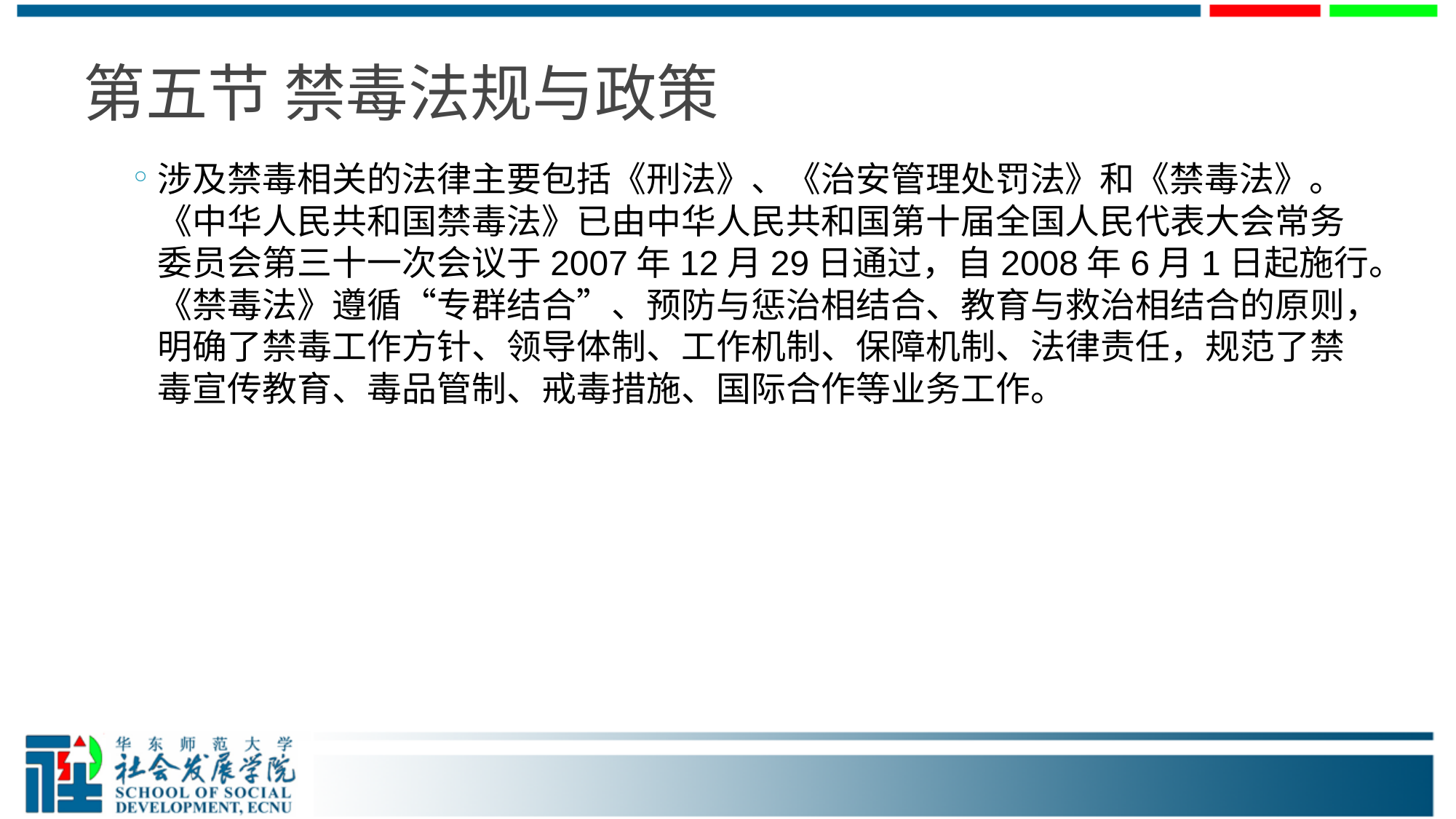

# 第五节 禁毒法规与政策
涉及禁毒相关的法律主要包括《刑法》、《治安管理处罚法》和《禁毒法》。《中华人民共和国禁毒法》已由中华人民共和国第十届全国人民代表大会常务委员会第三十一次会议于2007年12月29日通过，自2008年6月1日起施行。《禁毒法》遵循“专群结合”、预防与惩治相结合、教育与救治相结合的原则，明确了禁毒工作方针、领导体制、工作机制、保障机制、法律责任，规范了禁毒宣传教育、毒品管制、戒毒措施、国际合作等业务工作。